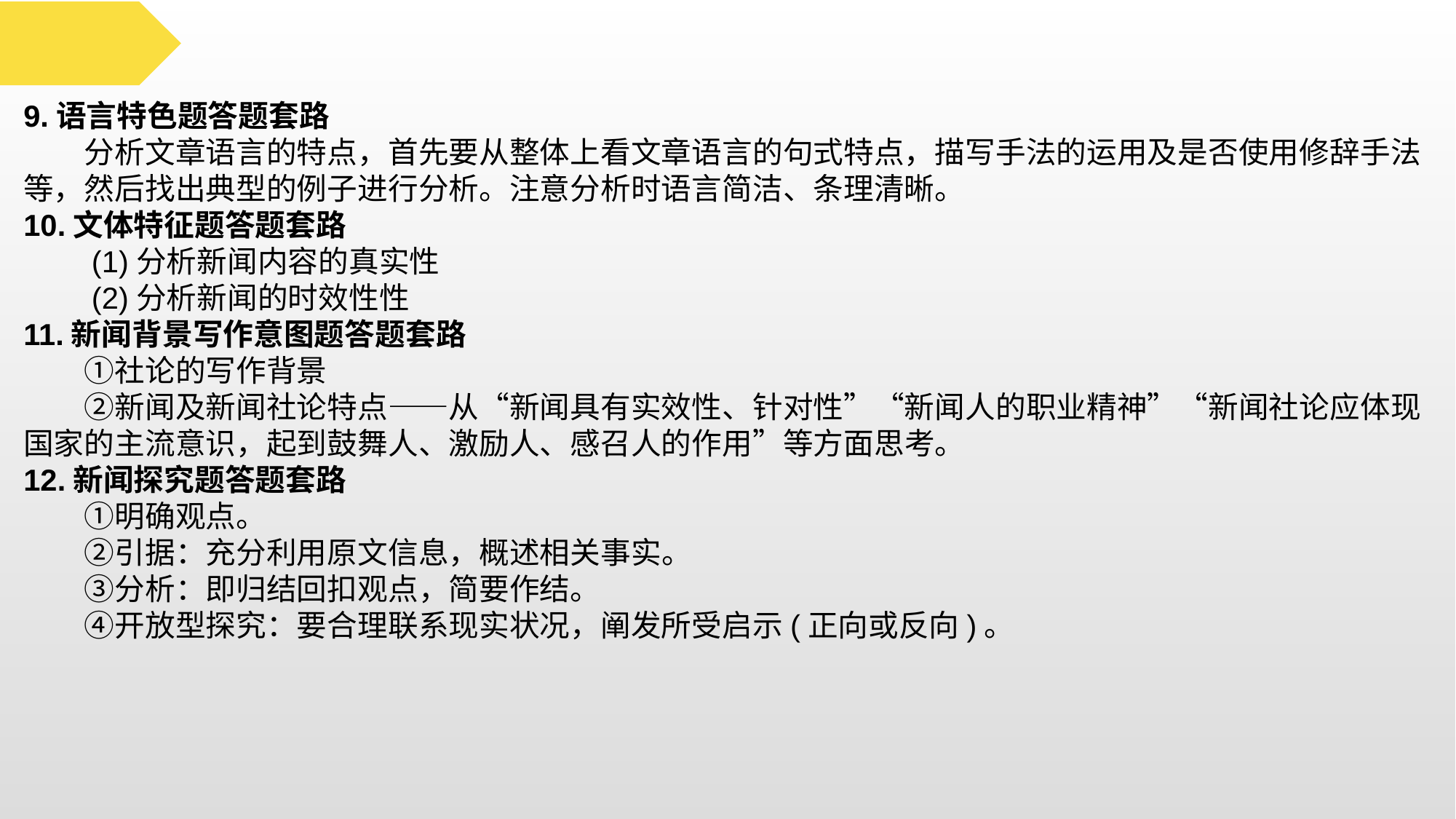

9.语言特色题答题套路
　　分析文章语言的特点，首先要从整体上看文章语言的句式特点，描写手法的运用及是否使用修辞手法等，然后找出典型的例子进行分析。注意分析时语言简洁、条理清晰。
10.文体特征题答题套路
　　(1)分析新闻内容的真实性
　　(2)分析新闻的时效性性
11.新闻背景写作意图题答题套路
　　①社论的写作背景
　　②新闻及新闻社论特点——从“新闻具有实效性、针对性”“新闻人的职业精神”“新闻社论应体现国家的主流意识，起到鼓舞人、激励人、感召人的作用”等方面思考。
12.新闻探究题答题套路
　　①明确观点。
　　②引据：充分利用原文信息，概述相关事实。
　　③分析：即归结回扣观点，简要作结。
　　④开放型探究：要合理联系现实状况，阐发所受启示(正向或反向)。